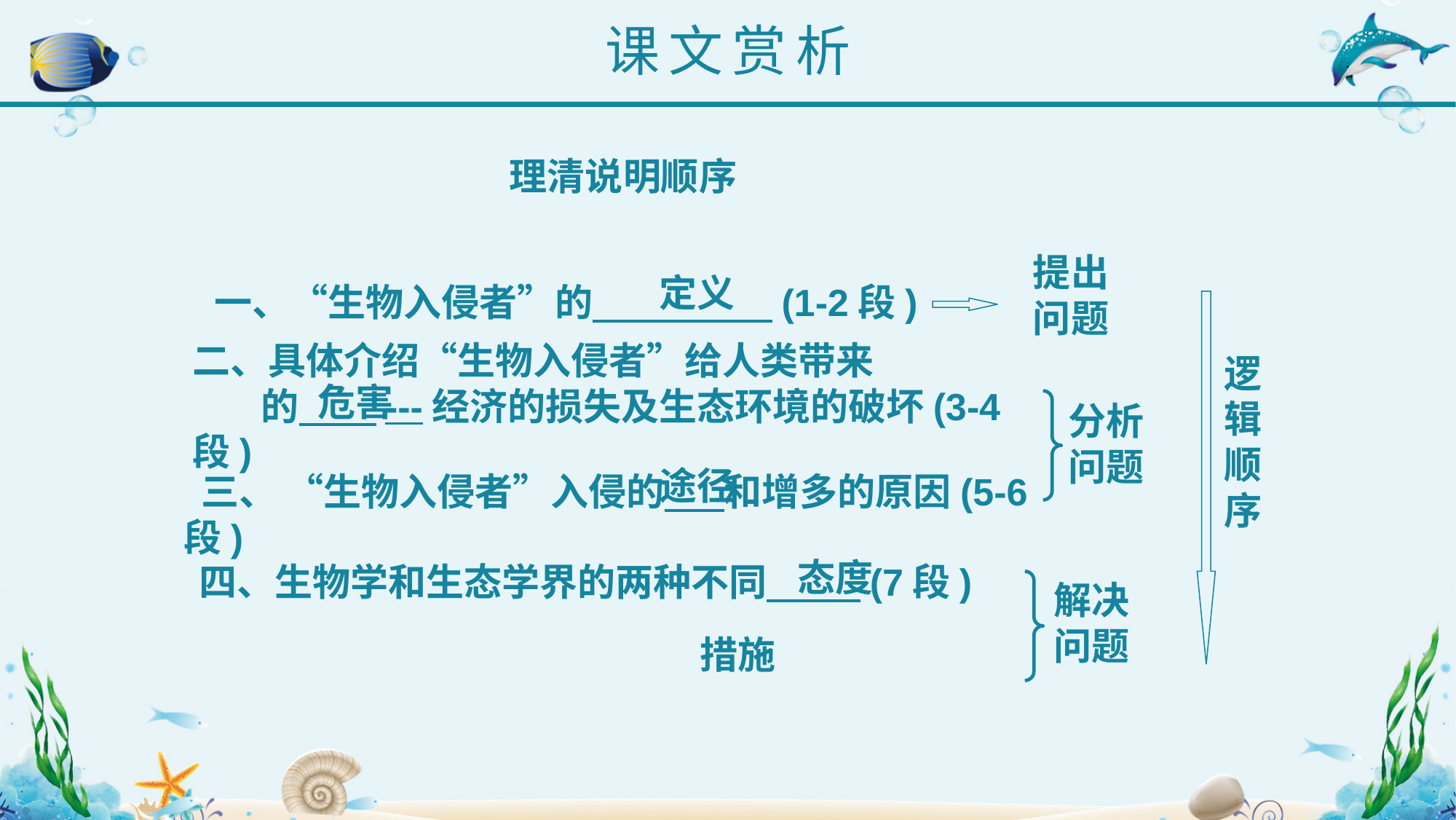

课文赏析

理清说明顺序
提出问题
定义
一、“生物入侵者”的                     (1-2段)

二、具体介绍“生物入侵者”给人类带来
       的         ---经济的损失及生态环境的破坏(3-4段)
逻
辑
顺
序
危害

分析问题
途径
 三、 “生物入侵者”入侵的       和增多的原因(5-6段)

态度
四、生物学和生态学界的两种不同           (7段)

解决问题
措施